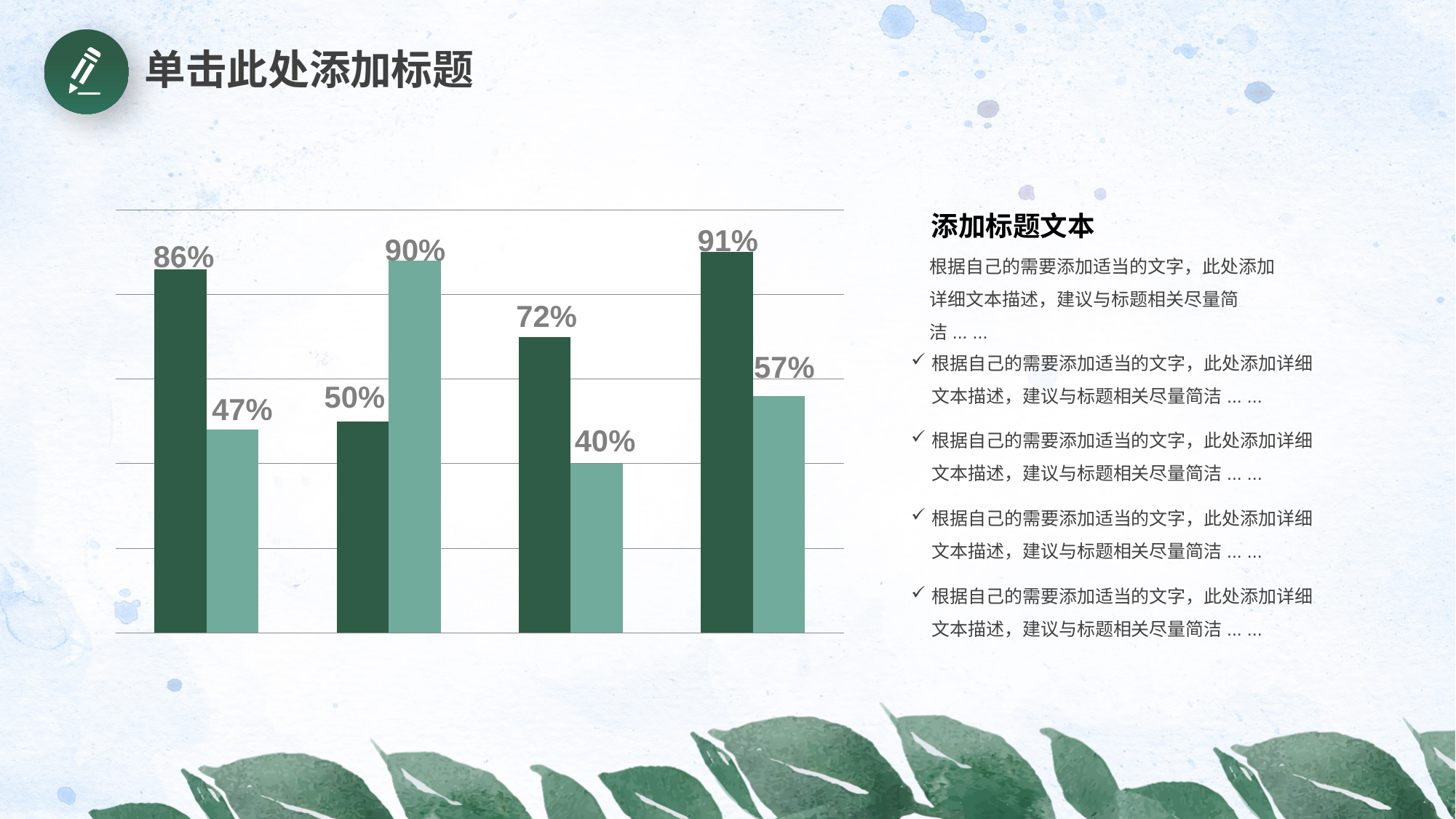

# 单击此处添加标题

### Chart

| Category | 系列 1 | 系列 2 |
|---|---|---|
| SEASON 1 | 4.3 | 2.4 |
| SEASON 2 | 2.5 | 4.4 |
| SEASON 3 | 3.5 | 2.0 |
| SEASON 4 | 4.5 | 2.8 |
添加标题文本
根据自己的需要添加适当的文字，此处添加详细文本描述，建议与标题相关尽量简洁... ...
91%
90%
86%
72%
根据自己的需要添加适当的文字，此处添加详细文本描述，建议与标题相关尽量简洁... ...
57%
50%
47%
根据自己的需要添加适当的文字，此处添加详细文本描述，建议与标题相关尽量简洁... ...
40%
根据自己的需要添加适当的文字，此处添加详细文本描述，建议与标题相关尽量简洁... ...
根据自己的需要添加适当的文字，此处添加详细文本描述，建议与标题相关尽量简洁... ...